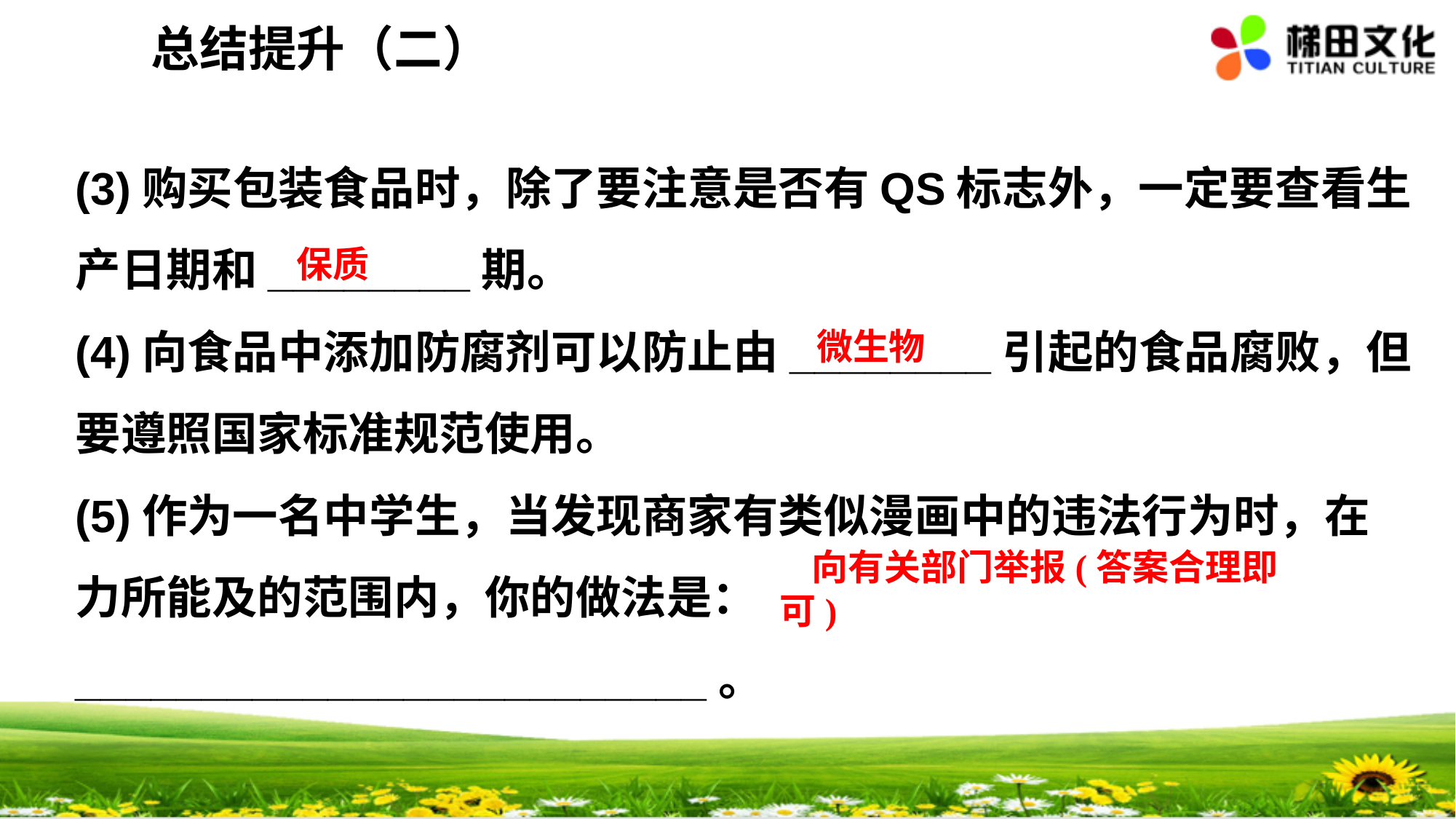

总结提升（二）
(3)购买包装食品时，除了要注意是否有QS标志外，一定要查看生产日期和________期。
(4)向食品中添加防腐剂可以防止由________引起的食品腐败，但要遵照国家标准规范使用。
(5)作为一名中学生，当发现商家有类似漫画中的违法行为时，在力所能及的范围内，你的做法是：_________________________。
保质
微生物
向有关部门举报(答案合理即可)